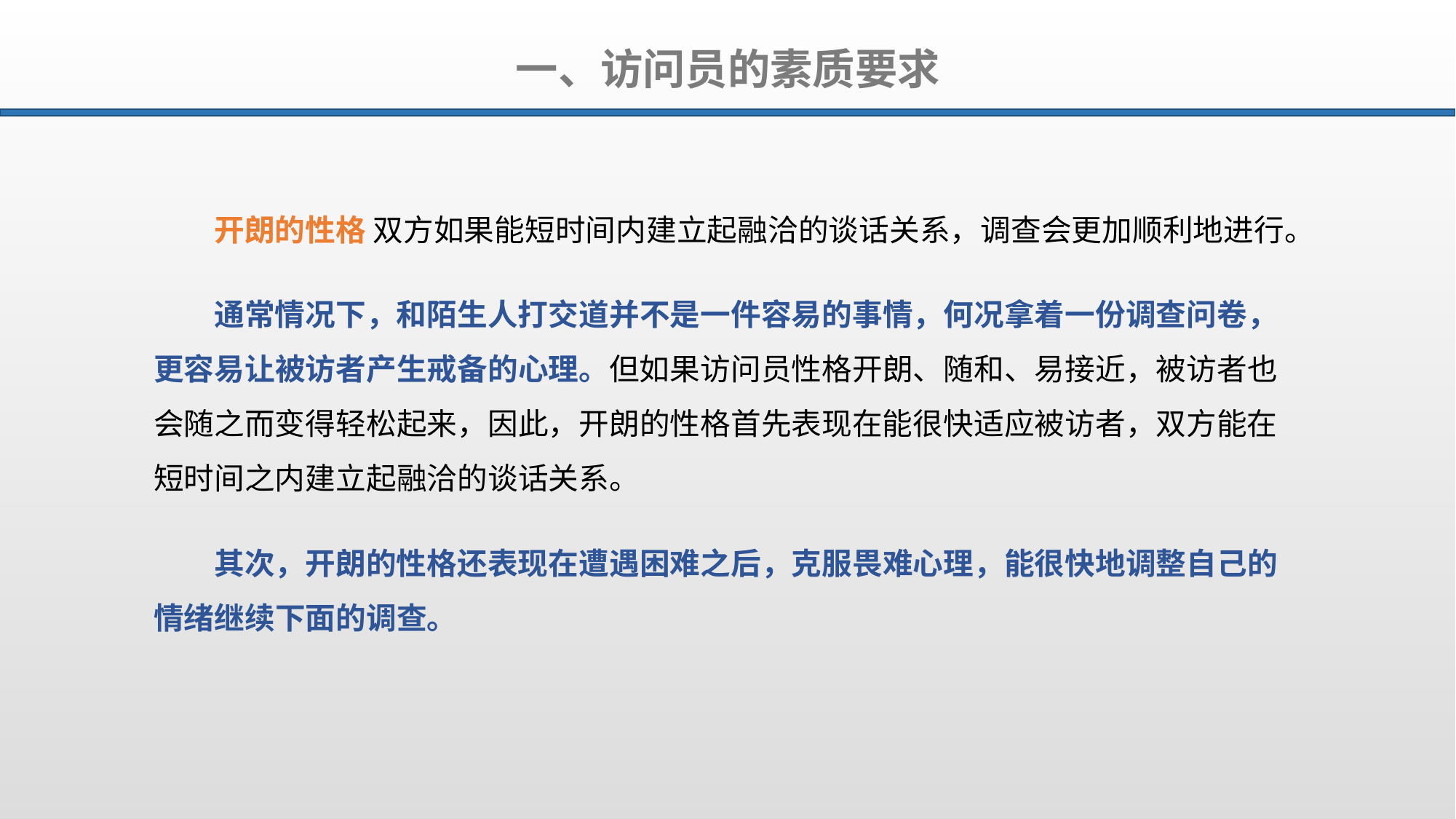

一、访问员的素质要求

开朗的性格 双方如果能短时间内建立起融洽的谈话关系，调查会更加顺利地进行。
通常情况下，和陌生人打交道并不是一件容易的事情，何况拿着一份调查问卷，更容易让被访者产生戒备的心理。但如果访问员性格开朗、随和、易接近，被访者也会随之而变得轻松起来，因此，开朗的性格首先表现在能很快适应被访者，双方能在短时间之内建立起融洽的谈话关系。
其次，开朗的性格还表现在遭遇困难之后，克服畏难心理，能很快地调整自己的情绪继续下面的调查。